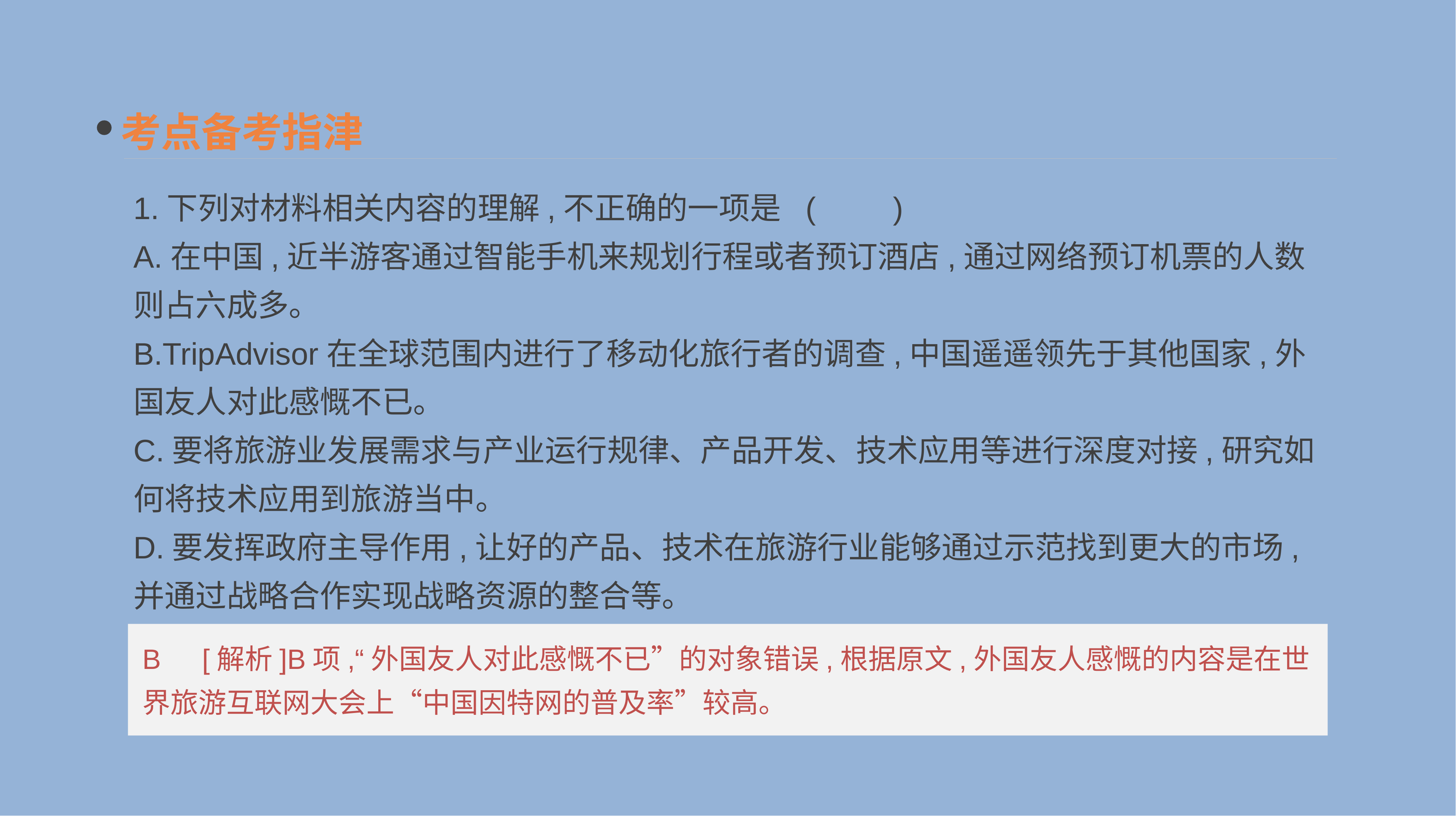

考点备考指津

1.下列对材料相关内容的理解,不正确的一项是	(　　)
A.在中国,近半游客通过智能手机来规划行程或者预订酒店,通过网络预订机票的人数则占六成多。
B.TripAdvisor在全球范围内进行了移动化旅行者的调查,中国遥遥领先于其他国家,外国友人对此感慨不已。
C.要将旅游业发展需求与产业运行规律、产品开发、技术应用等进行深度对接,研究如何将技术应用到旅游当中。
D.要发挥政府主导作用,让好的产品、技术在旅游行业能够通过示范找到更大的市场,并通过战略合作实现战略资源的整合等。

B　[解析]B项,“外国友人对此感慨不已”的对象错误,根据原文,外国友人感慨的内容是在世界旅游互联网大会上“中国因特网的普及率”较高。